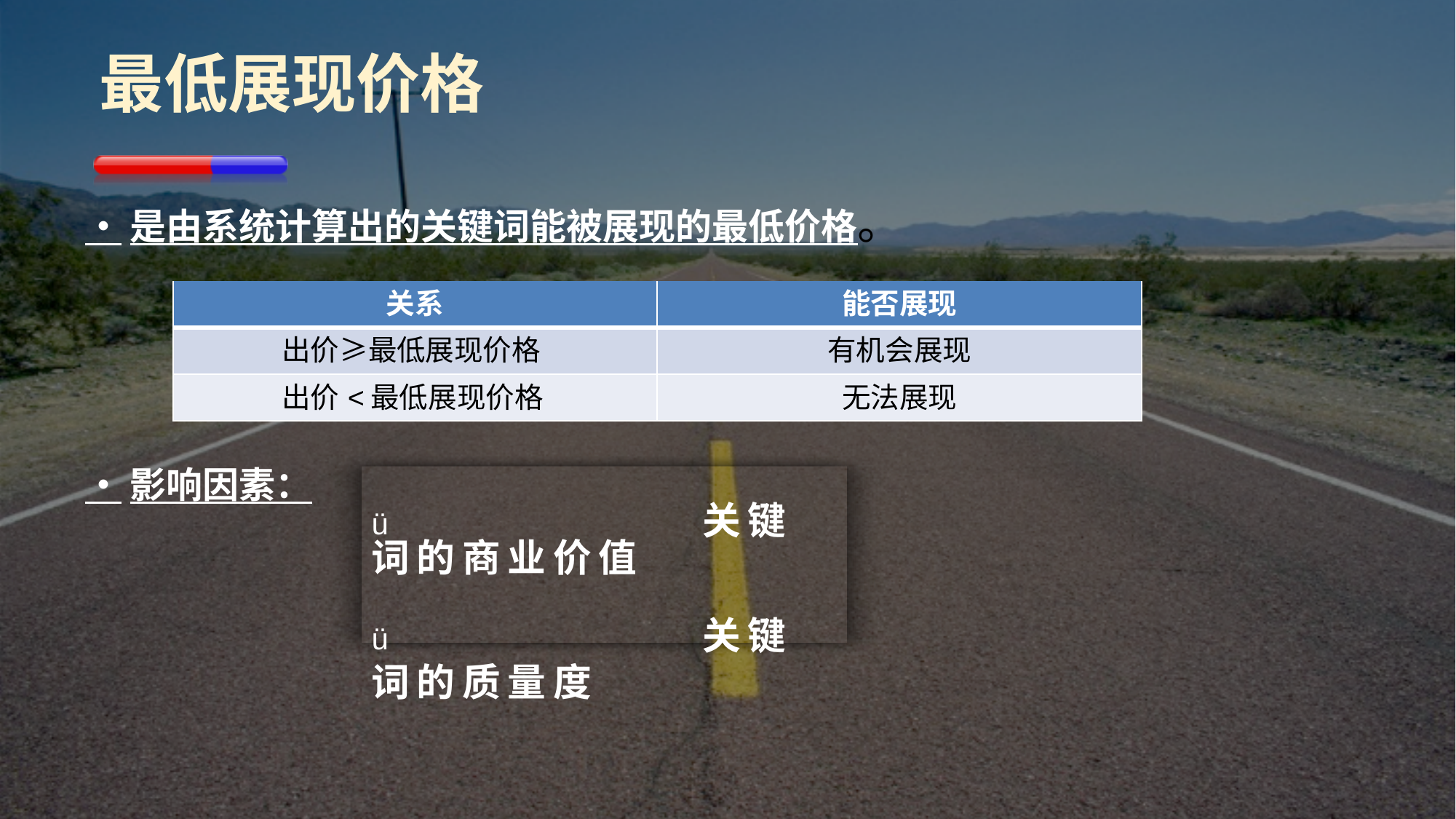

# 最低展现价格
•	是由系统计算出的关键词能被展现的最低价格。
| 关系 | 能否展现 |
| --- | --- |
| 出价≥最低展现价格 | 有机会展现 |
| 出价<最低展现价格 | 无法展现 |
•	影响因素：
ü	关键词的商业价值

ü	关键词的质量度